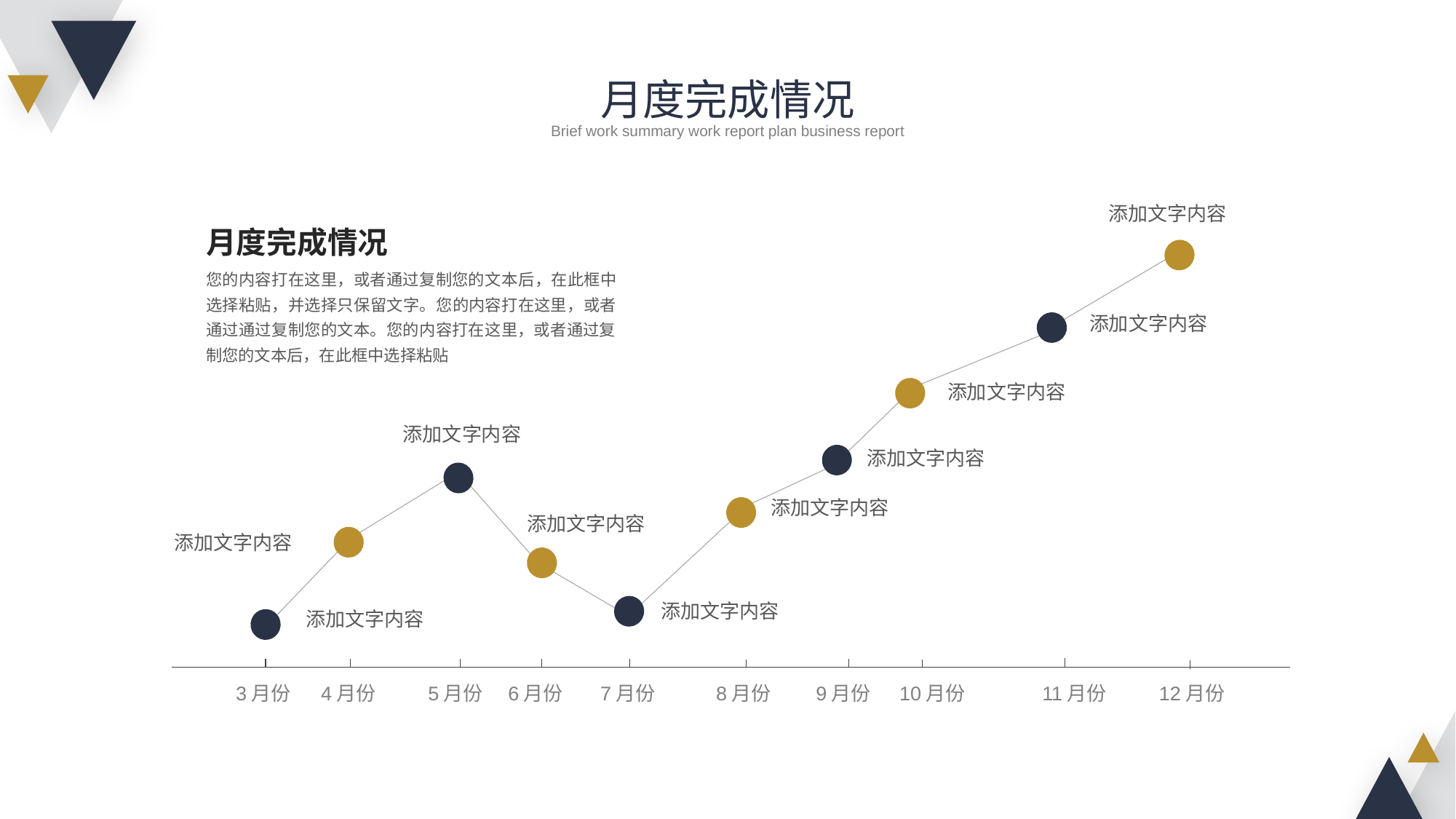

月度完成情况
Brief work summary work report plan business report
添加文字内容

添加文字内容

添加文字内容

添加文字内容
添加文字内容

添加文字内容

添加文字内容
添加文字内容

添加文字内容

添加文字内容

3月份
4月份
5月份
6月份
7月份
8月份
9月份
10月份
11月份
12月份
月度完成情况
您的内容打在这里，或者通过复制您的文本后，在此框中选择粘贴，并选择只保留文字。您的内容打在这里，或者通过通过复制您的文本。您的内容打在这里，或者通过复制您的文本后，在此框中选择粘贴